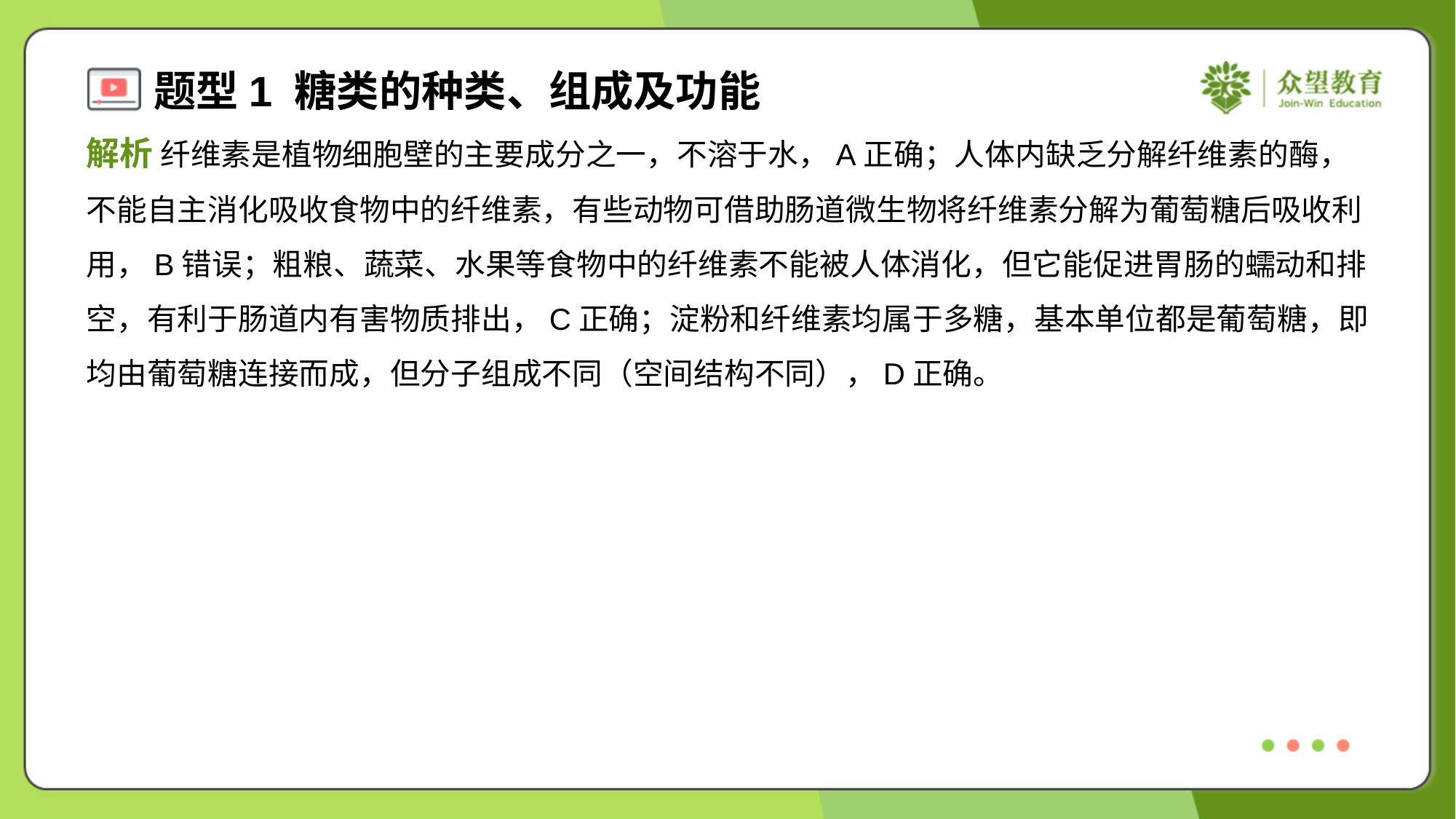

解析 纤维素是植物细胞壁的主要成分之一，不溶于水，A正确；人体内缺乏分解纤维素的酶，
不能自主消化吸收食物中的纤维素，有些动物可借助肠道微生物将纤维素分解为葡萄糖后吸收利
用，B错误；粗粮、蔬菜、水果等食物中的纤维素不能被人体消化，但它能促进胃肠的蠕动和排
空，有利于肠道内有害物质排出，C正确；淀粉和纤维素均属于多糖，基本单位都是葡萄糖，即
均由葡萄糖连接而成，但分子组成不同（空间结构不同），D正确。